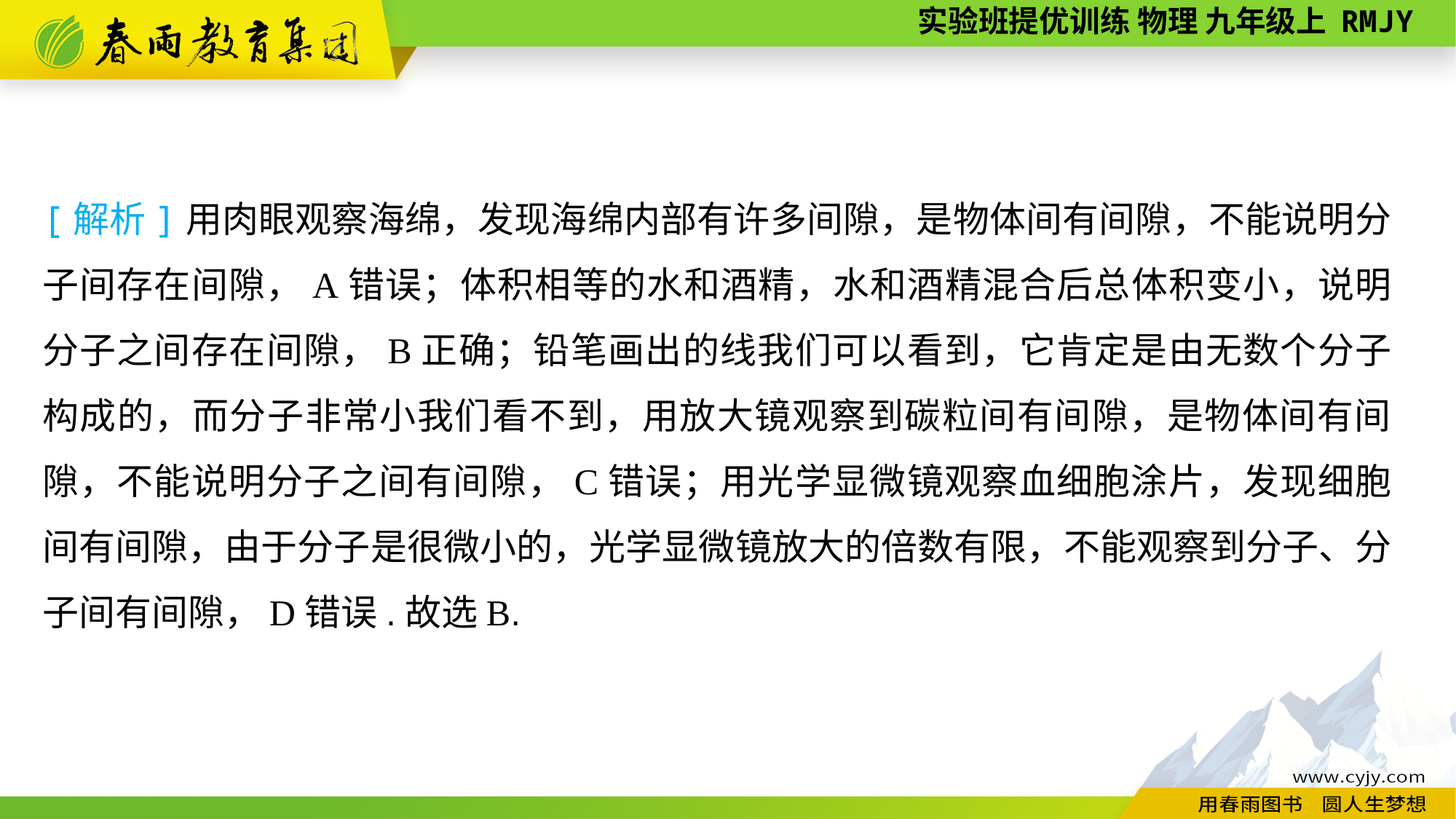

[解析]用肉眼观察海绵，发现海绵内部有许多间隙，是物体间有间隙，不能说明分子间存在间隙，A错误；体积相等的水和酒精，水和酒精混合后总体积变小，说明分子之间存在间隙，B正确；铅笔画出的线我们可以看到，它肯定是由无数个分子构成的，而分子非常小我们看不到，用放大镜观察到碳粒间有间隙，是物体间有间隙，不能说明分子之间有间隙，C错误；用光学显微镜观察血细胞涂片，发现细胞间有间隙，由于分子是很微小的，光学显微镜放大的倍数有限，不能观察到分子、分子间有间隙，D错误.故选B.